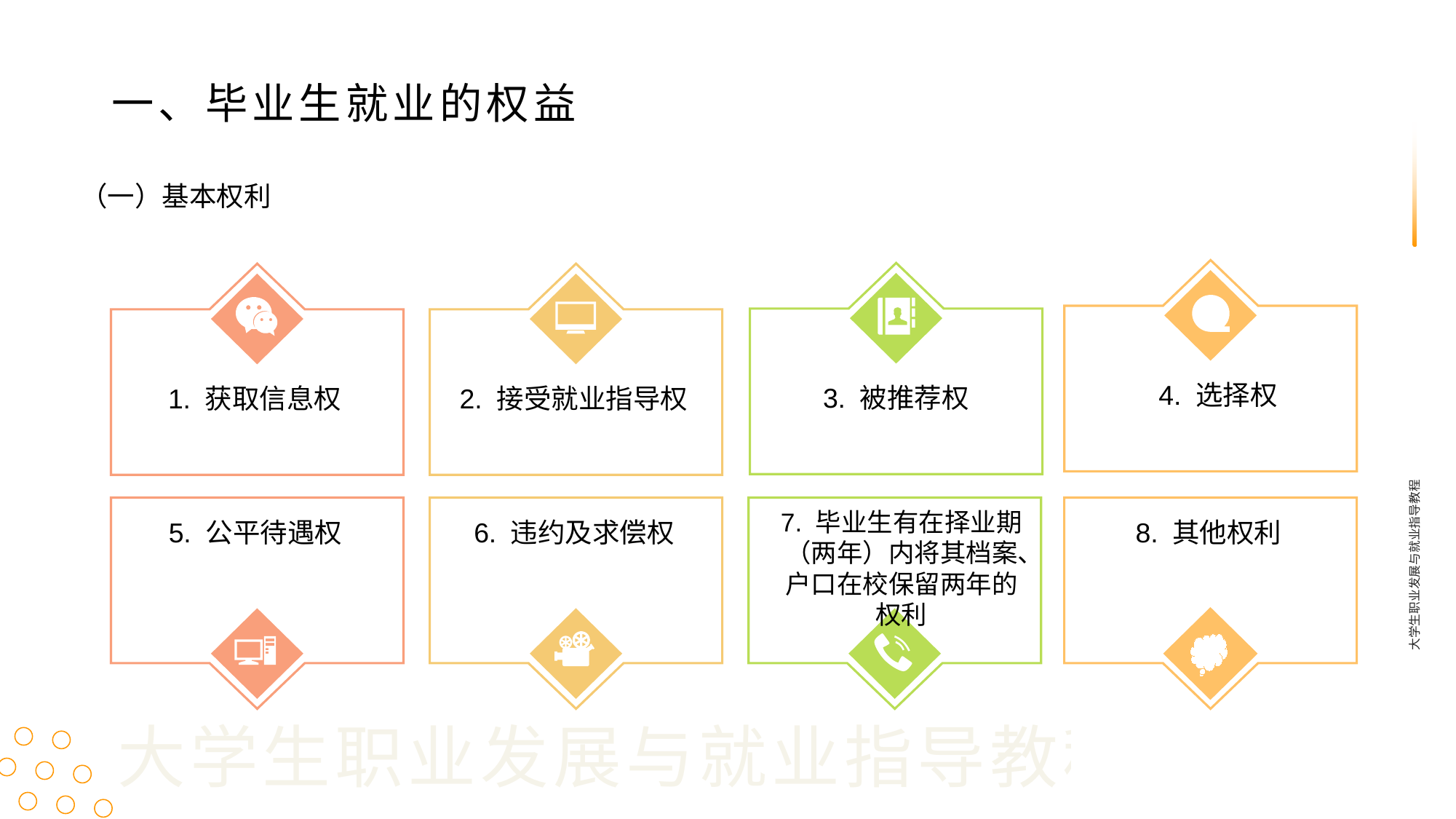

一、毕业生就业的权益

（一）基本权利

4. 选择权

3. 被推荐权

1. 获取信息权

2. 接受就业指导权

大学生职业发展与就业指导教程

5. 公平待遇权

6. 违约及求偿权

7. 毕业生有在择业期（两年）内将其档案、户口在校保留两年的权利

8. 其他权利

大学生职业发展与就业指导教程